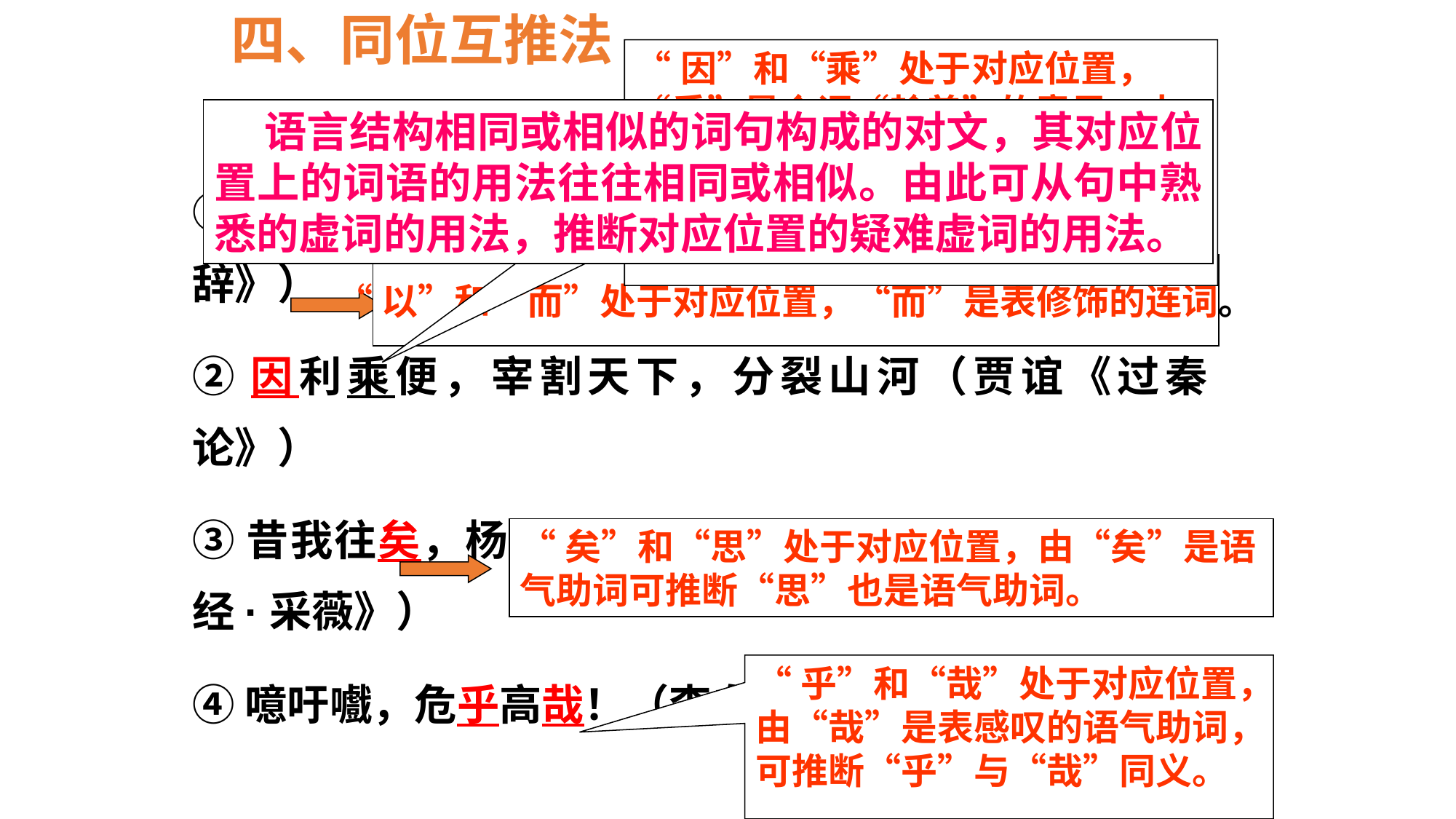

四、同位互推法
“因”和“乘”处于对应位置，“乘”是介词“趁着”的意思，由此可推断“因”也是乘着的意思。此句的“利”“便”也是对文，都是指有利的形势。
    语言结构相同或相似的词句构成的对文，其对应位置上的词语的用法往往相同或相似。由此可从句中熟悉的虚词的用法，推断对应位置的疑难虚词的用法。
①舟遥遥以轻颺，风飘飘而吹衣。（陶潜《归去来兮辞》）
②因利乘便，宰割天下，分裂山河（贾谊《过秦论》）
③昔我往矣，杨柳依依；今我来思，雨雪霏霏（《诗经·采薇》）
④噫吁嚱，危乎高哉！（李白《蜀道难》）
“以”和“而”处于对应位置，“而”是表修饰的连词。

“矣”和“思”处于对应位置，由“矣”是语气助词可推断“思”也是语气助词。

“乎”和“哉”处于对应位置，由“哉”是表感叹的语气助词，可推断“乎”与“哉”同义。